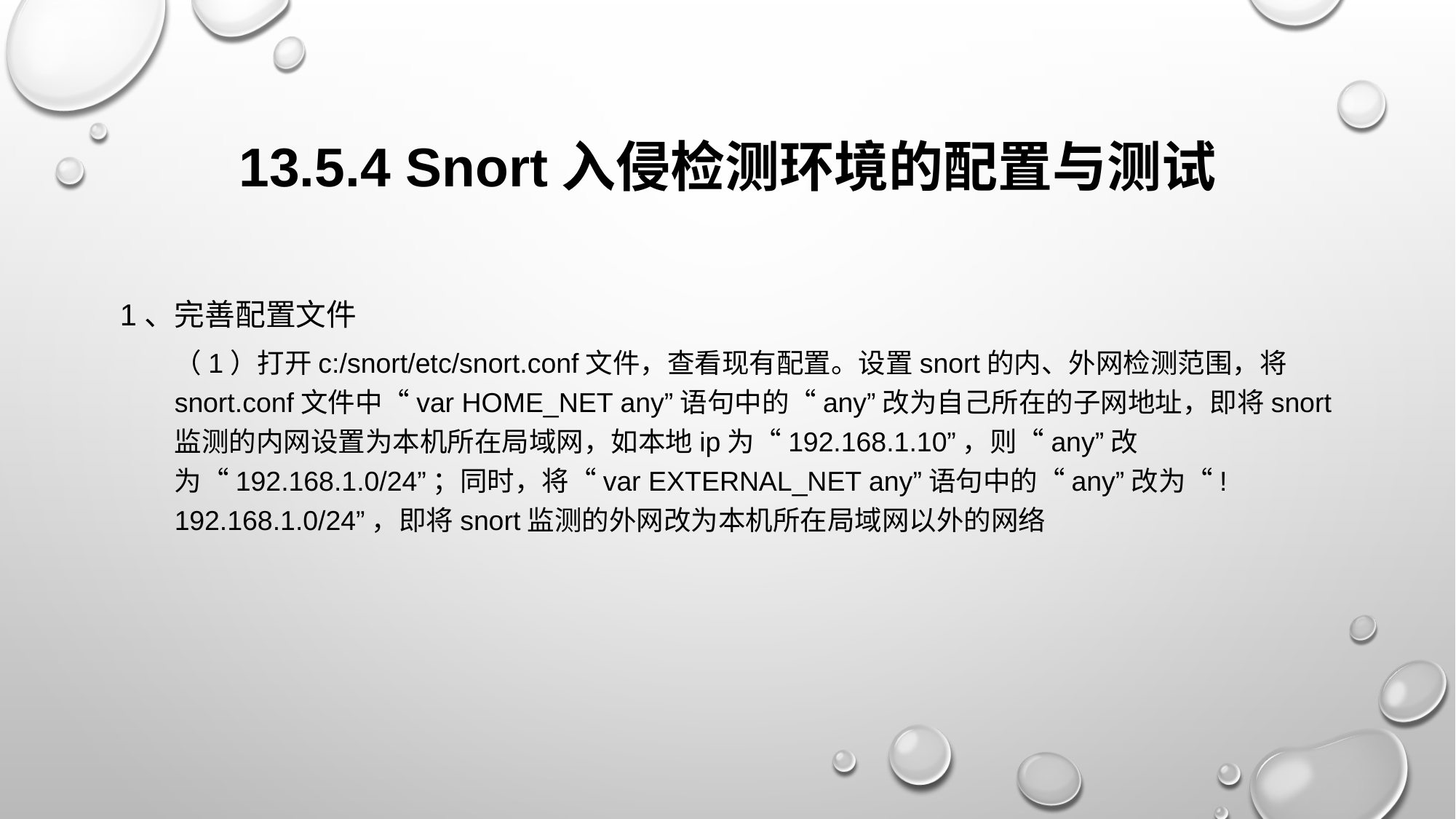

# 13.5.4 Snort入侵检测环境的配置与测试
1、完善配置文件
（1）打开c:/snort/etc/snort.conf文件，查看现有配置。设置snort的内、外网检测范围，将snort.conf文件中“var HOME_NET any”语句中的“any”改为自己所在的子网地址，即将snort监测的内网设置为本机所在局域网，如本地ip为“192.168.1.10”，则“any”改为“192.168.1.0/24”；同时，将“var EXTERNAL_NET any”语句中的“any”改为“!192.168.1.0/24”，即将snort监测的外网改为本机所在局域网以外的网络